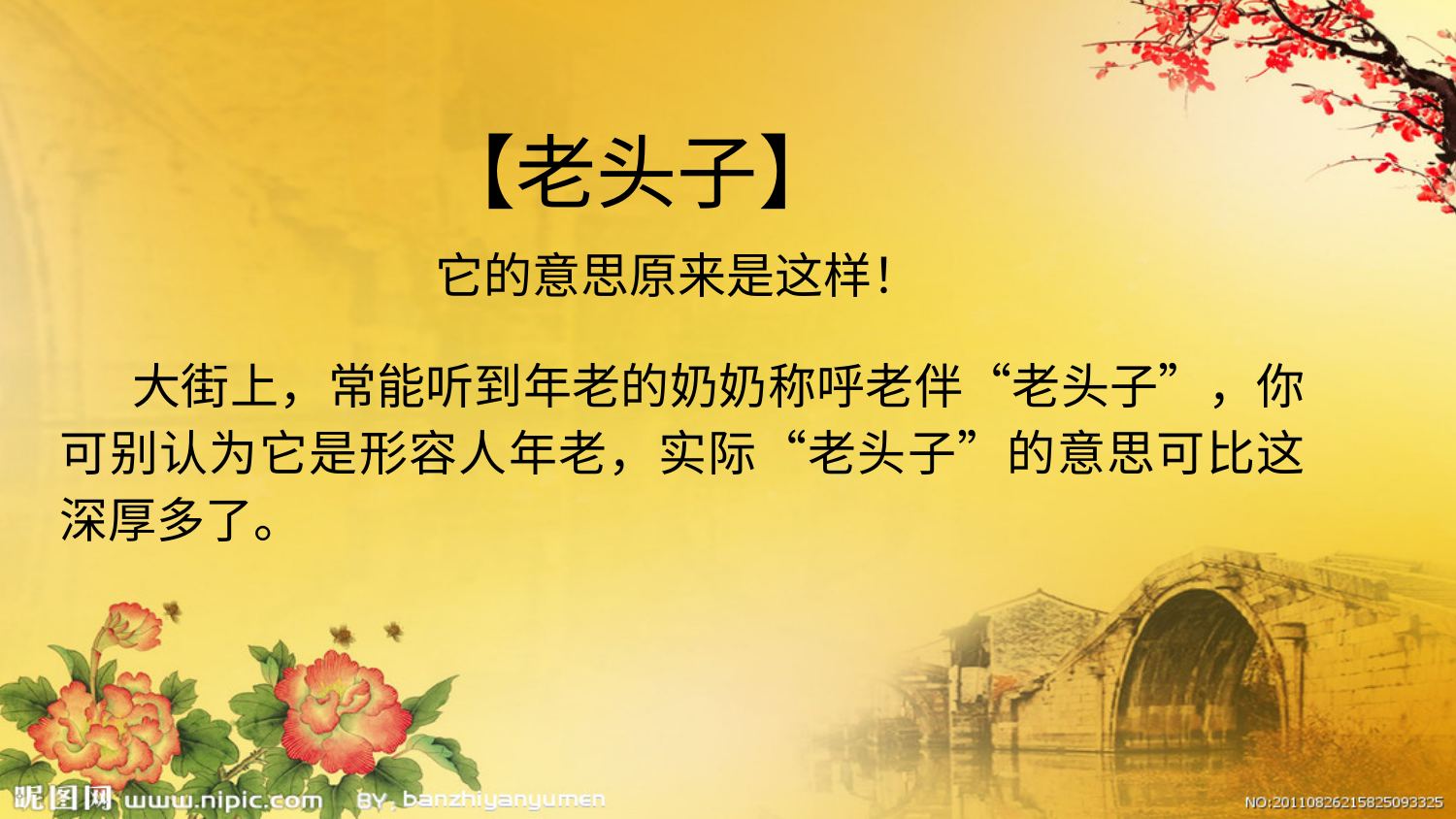

【老头子】
它的意思原来是这样！
大街上，常能听到年老的奶奶称呼老伴“老头子”，你可别认为它是形容人年老，实际“老头子”的意思可比这深厚多了。